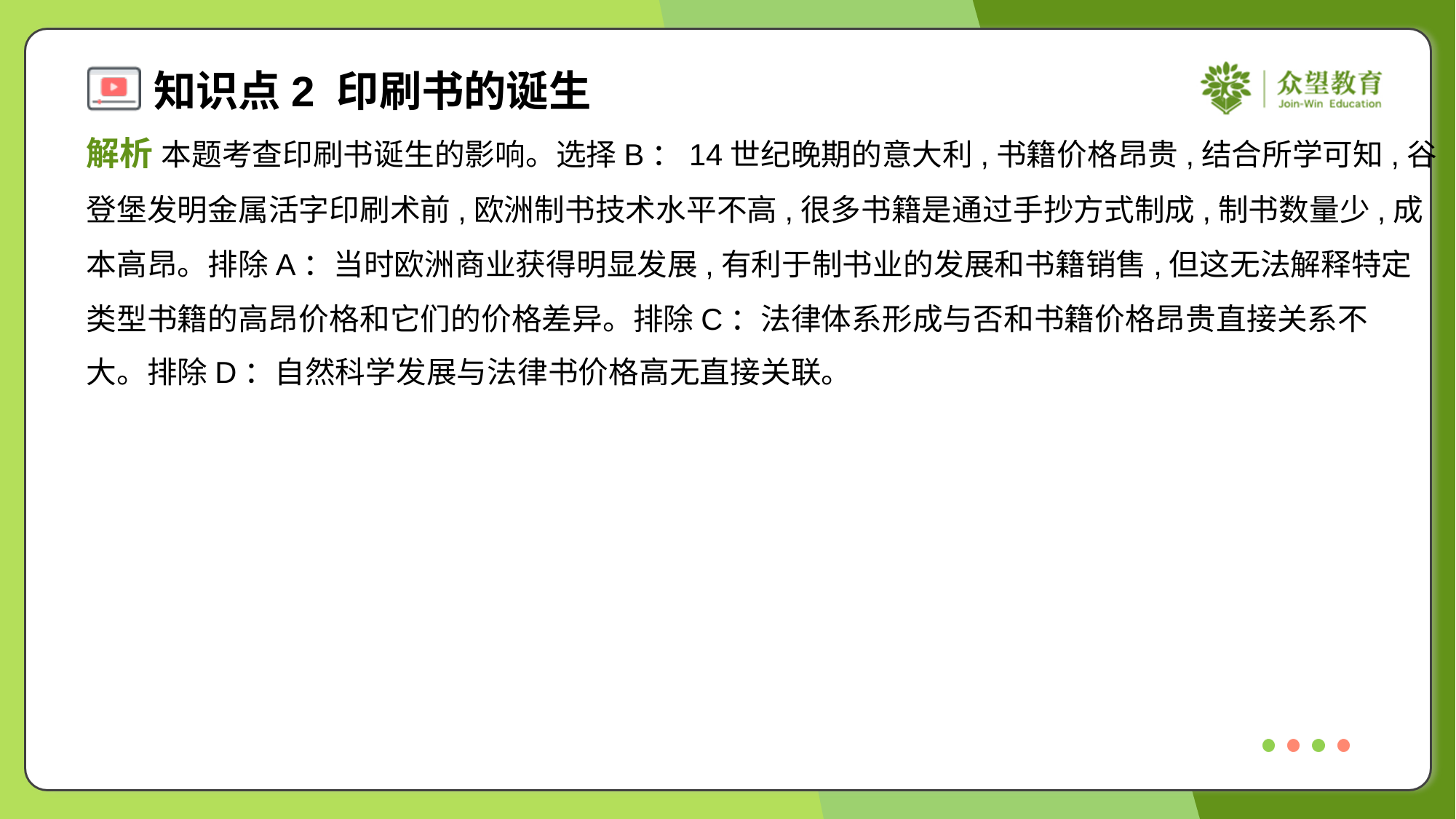

解析 本题考查印刷书诞生的影响。选择B：14世纪晚期的意大利,书籍价格昂贵,结合所学可知,谷
登堡发明金属活字印刷术前,欧洲制书技术水平不高,很多书籍是通过手抄方式制成,制书数量少,成
本高昂。排除A：当时欧洲商业获得明显发展,有利于制书业的发展和书籍销售,但这无法解释特定
类型书籍的高昂价格和它们的价格差异。排除C：法律体系形成与否和书籍价格昂贵直接关系不
大。排除D：自然科学发展与法律书价格高无直接关联。